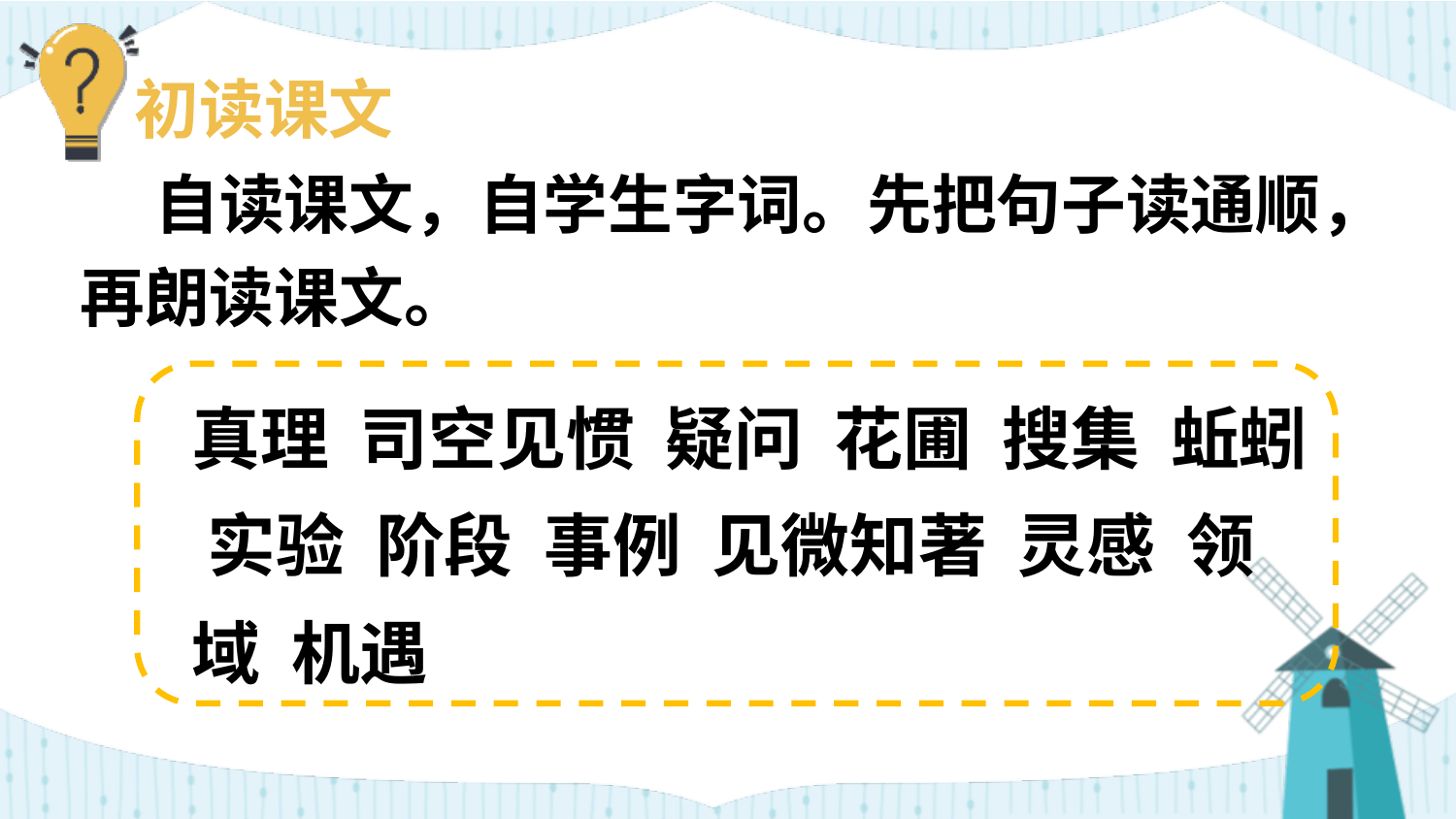

初读课文
    自读课文，自学生字词。先把句子读通顺，再朗读课文。

真理  司空见惯  疑问  花圃  搜集  蚯蚓  实验  阶段  事例  见微知著  灵感  领域  机遇